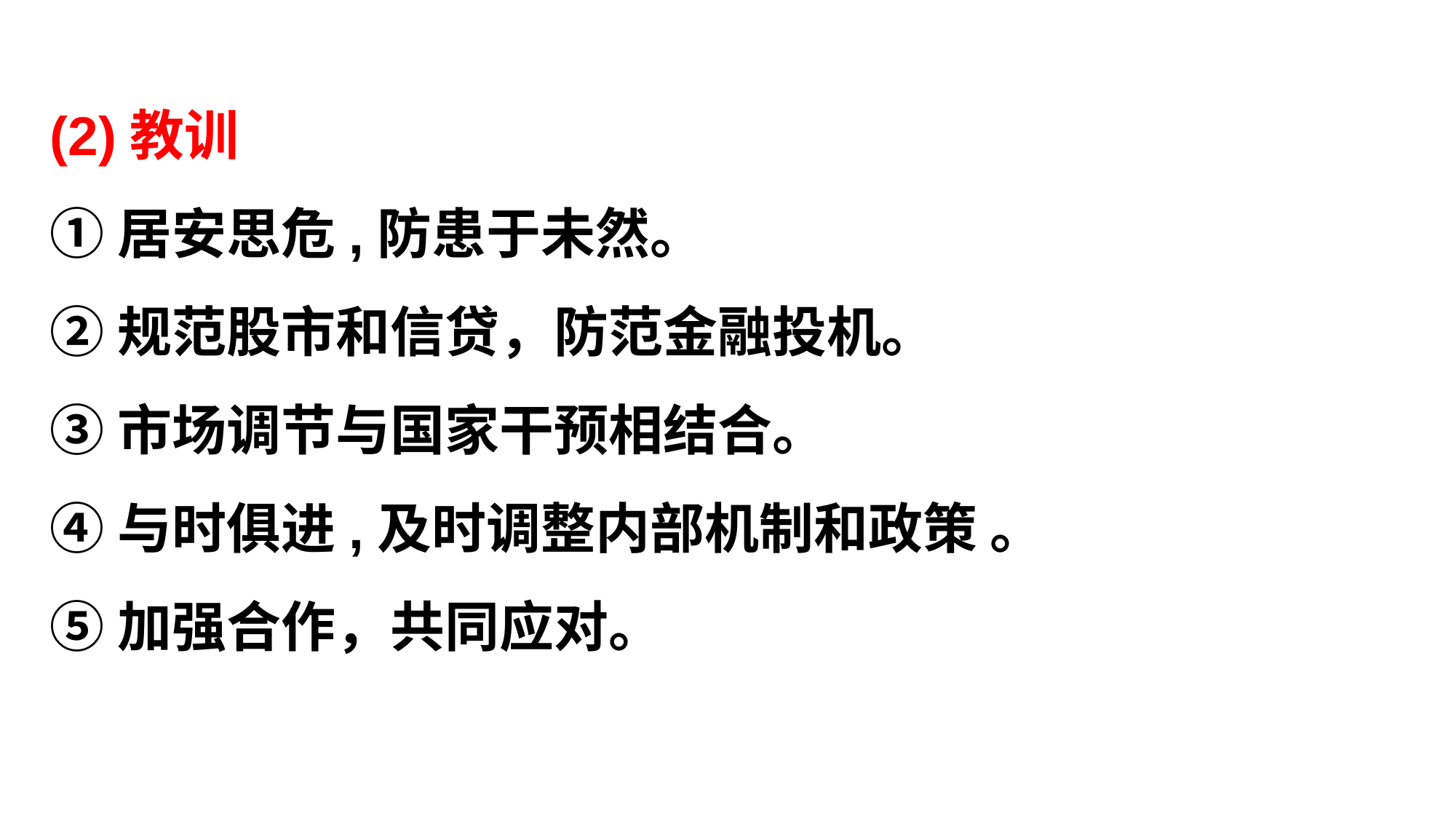

(2)教训
①居安思危,防患于未然。
②规范股市和信贷，防范金融投机。
③市场调节与国家干预相结合。
④与时俱进,及时调整内部机制和政策 。
⑤加强合作，共同应对。